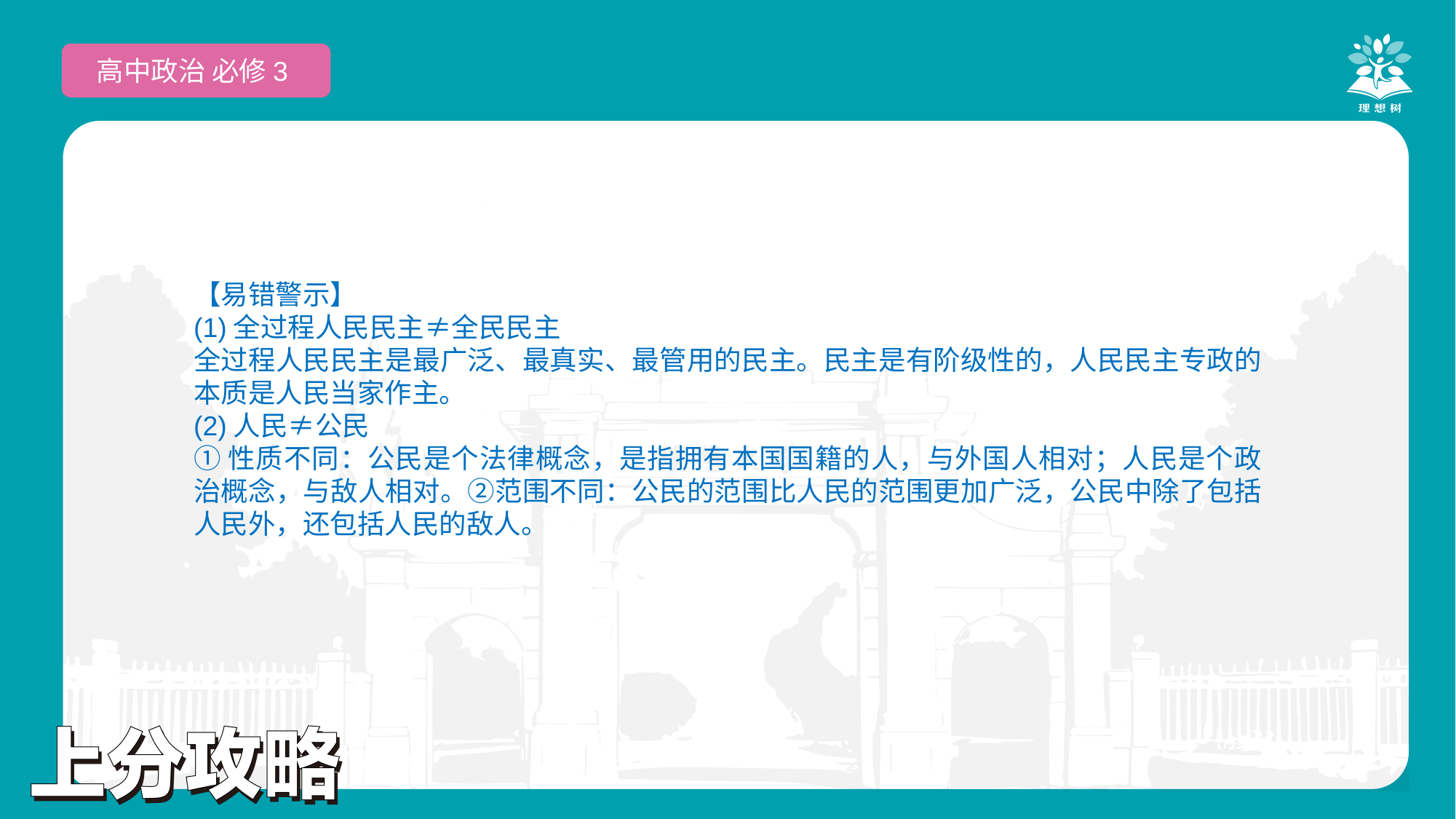

高中政治 必修3
【易错警示】
(1)全过程人民民主≠全民民主
全过程人民民主是最广泛、最真实、最管用的民主。民主是有阶级性的，人民民主专政的本质是人民当家作主。
(2)人民≠公民
①性质不同：公民是个法律概念，是指拥有本国国籍的人，与外国人相对；人民是个政治概念，与敌人相对。②范围不同：公民的范围比人民的范围更加广泛，公民中除了包括人民外，还包括人民的敌人。